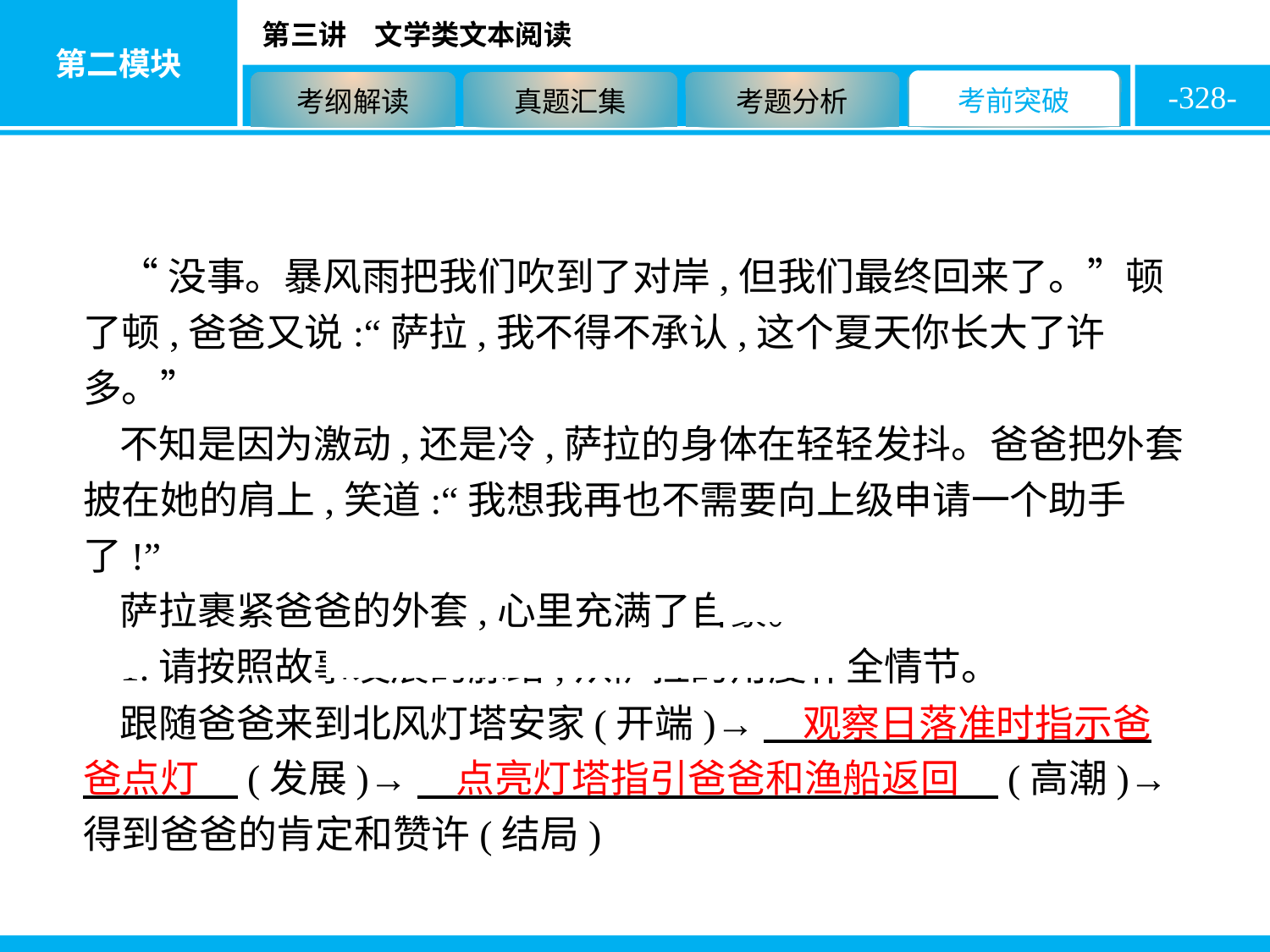

-328-
“没事。暴风雨把我们吹到了对岸,但我们最终回来了。”顿了顿,爸爸又说:“萨拉,我不得不承认,这个夏天你长大了许多。”
不知是因为激动,还是冷,萨拉的身体在轻轻发抖。爸爸把外套披在她的肩上,笑道:“我想我再也不需要向上级申请一个助手了!”
萨拉裹紧爸爸的外套,心里充满了自豪。
1.请按照故事发展的脉络,从萨拉的角度补全情节。
跟随爸爸来到北风灯塔安家(开端)→　观察日落准时指示爸爸点灯　(发展)→　点亮灯塔指引爸爸和渔船返回　(高潮)→得到爸爸的肯定和赞许(结局)